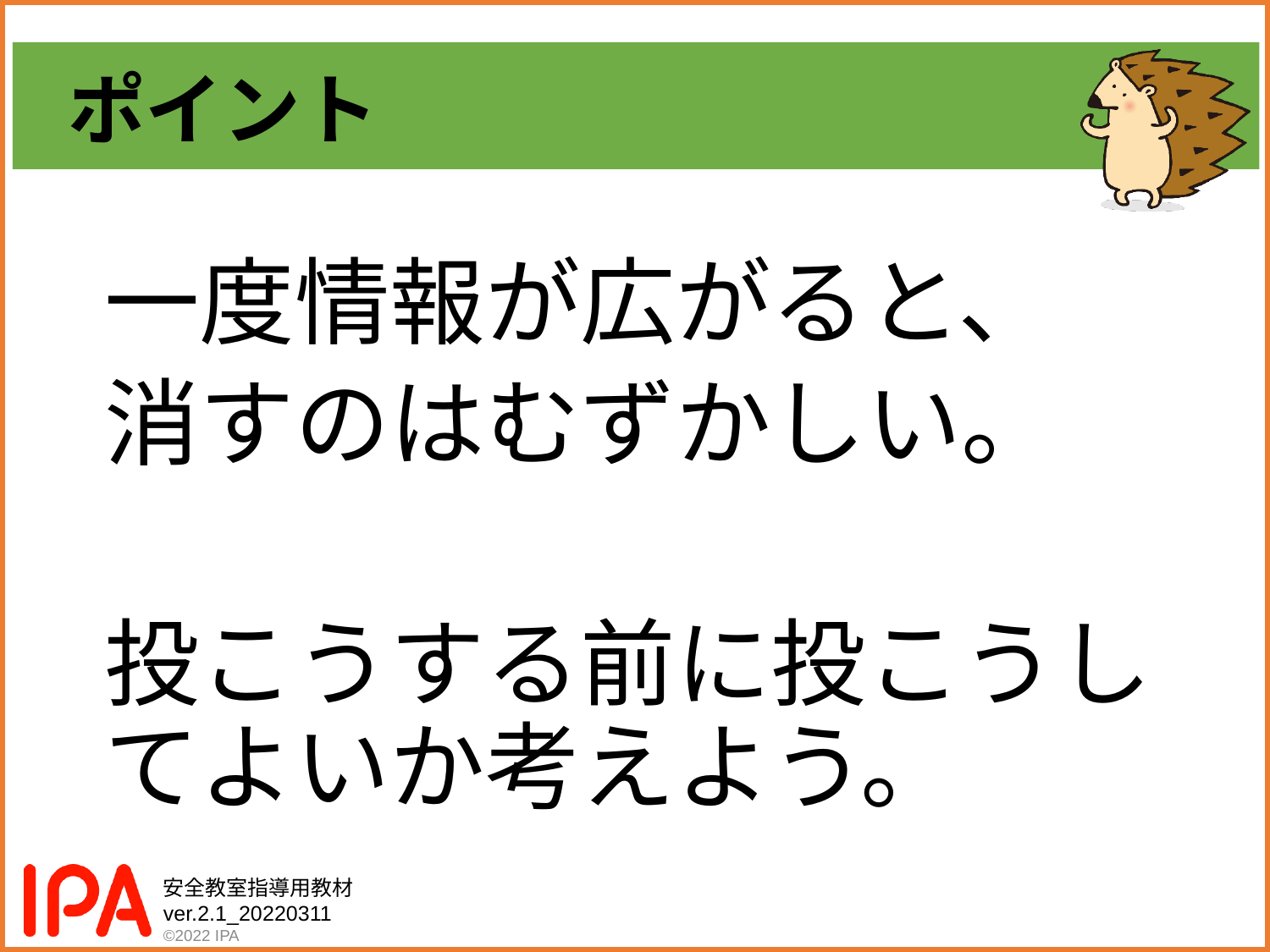

# ポイント
一度情報が広がると、
消すのはむずかしい。

投こうする前に投こうしてよいか考えよう。